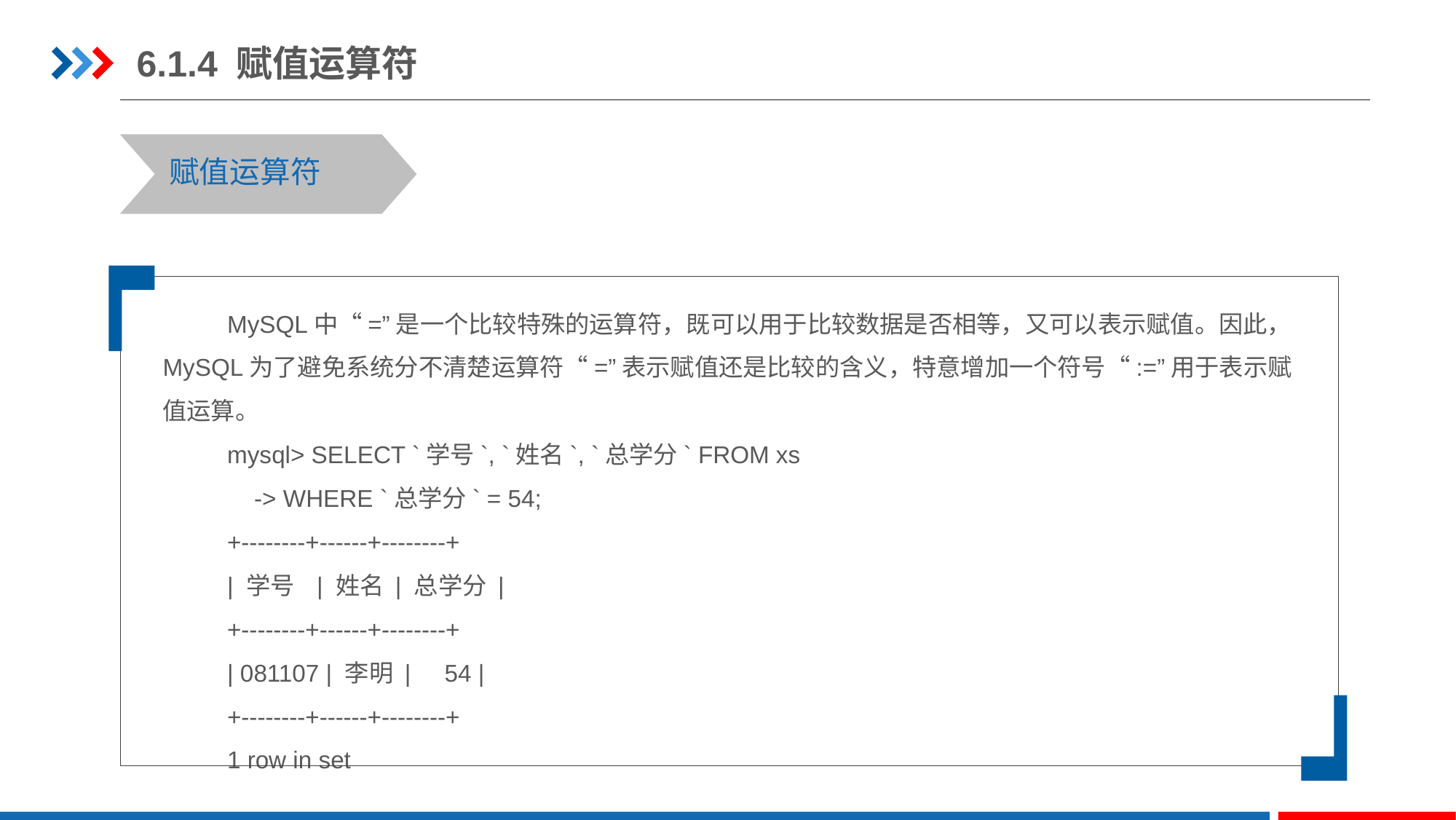

6.1.4 赋值运算符

赋值运算符

MySQL中“=”是一个比较特殊的运算符，既可以用于比较数据是否相等，又可以表示赋值。因此，MySQL为了避免系统分不清楚运算符“=”表示赋值还是比较的含义，特意增加一个符号“:=”用于表示赋值运算。
mysql> SELECT `学号`, `姓名`, `总学分` FROM xs
    -> WHERE `总学分` = 54;
+--------+------+--------+
| 学号   | 姓名 | 总学分 |
+--------+------+--------+
| 081107 | 李明 |     54 |
+--------+------+--------+
1 row in set